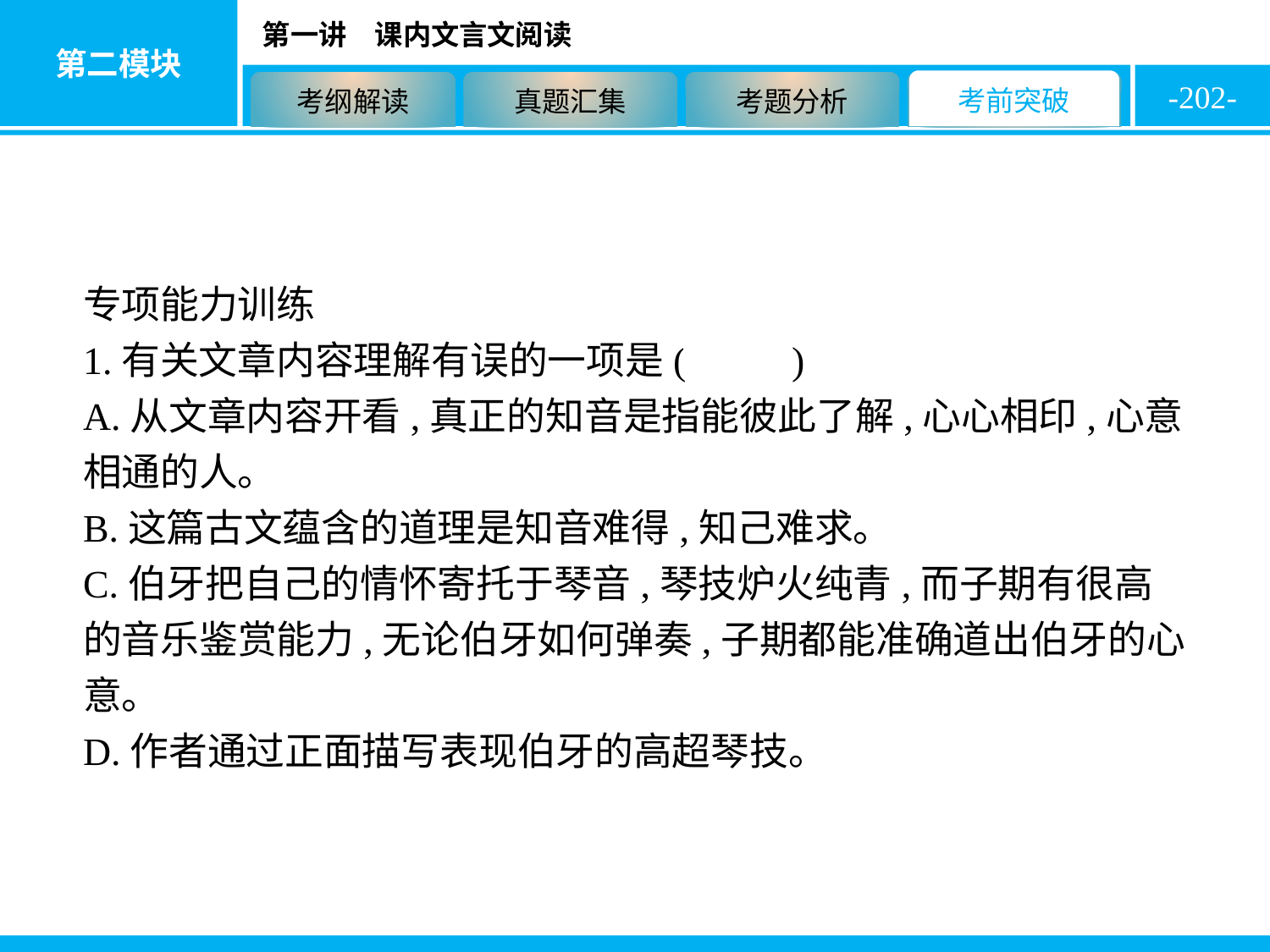

-202-
专项能力训练
1.有关文章内容理解有误的一项是(    D    )
A.从文章内容开看,真正的知音是指能彼此了解,心心相印,心意相通的人。
B.这篇古文蕴含的道理是知音难得,知己难求。
C.伯牙把自己的情怀寄托于琴音,琴技炉火纯青,而子期有很高的音乐鉴赏能力,无论伯牙如何弹奏,子期都能准确道出伯牙的心意。
D.作者通过正面描写表现伯牙的高超琴技。